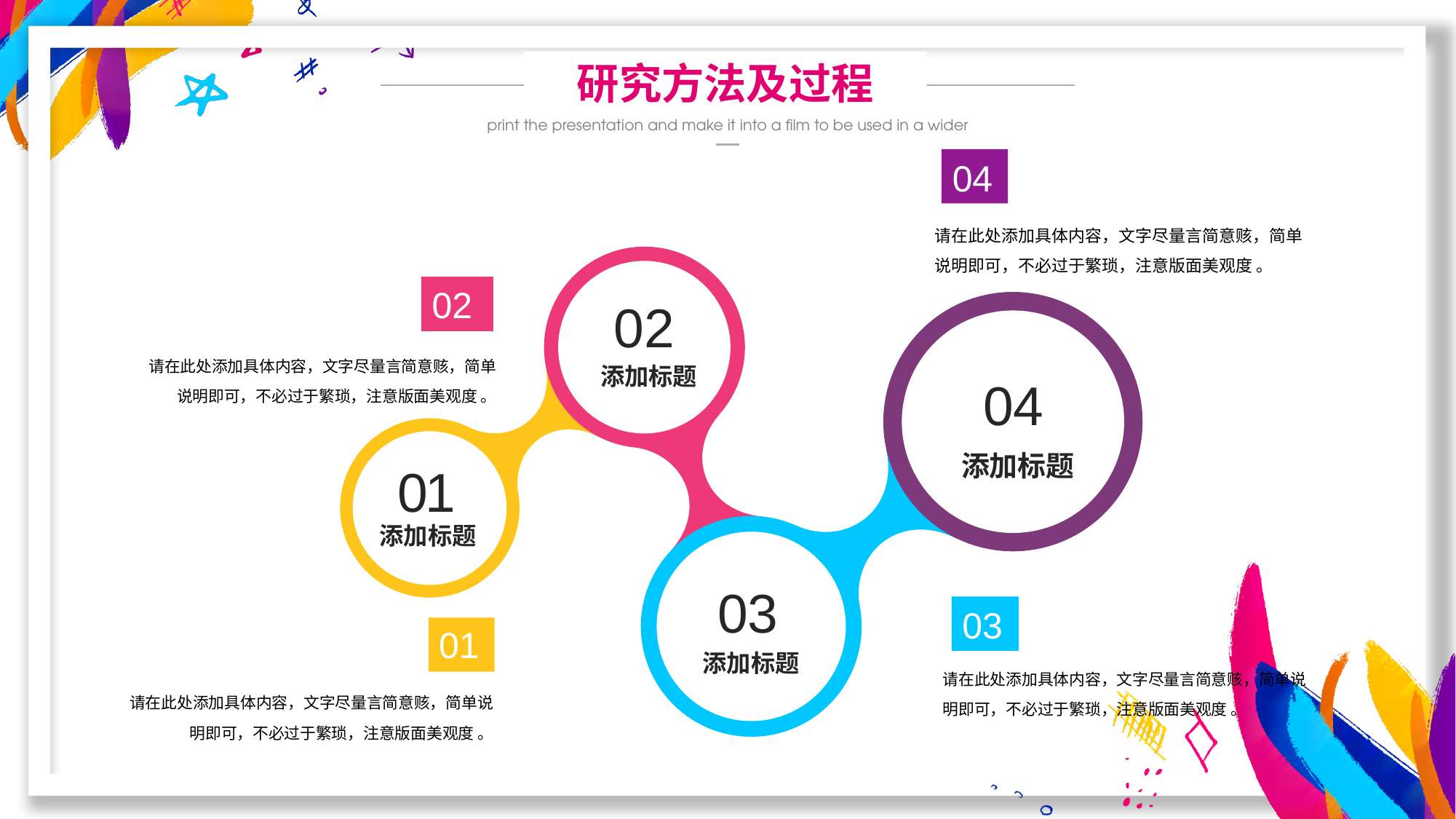

研究方法及过程
print the presentation and make it into a film to be used in a wider

04
请在此处添加具体内容，文字尽量言简意赅，简单说明即可，不必过于繁琐，注意版面美观度 。

02
请在此处添加具体内容，文字尽量言简意赅，简单说明即可，不必过于繁琐，注意版面美观度 。

02
添加标题

04
添加标题

01
添加标题
03
添加标题

03
请在此处添加具体内容，文字尽量言简意赅，简单说明即可，不必过于繁琐，注意版面美观度 。
01

请在此处添加具体内容，文字尽量言简意赅，简单说明即可，不必过于繁琐，注意版面美观度 。